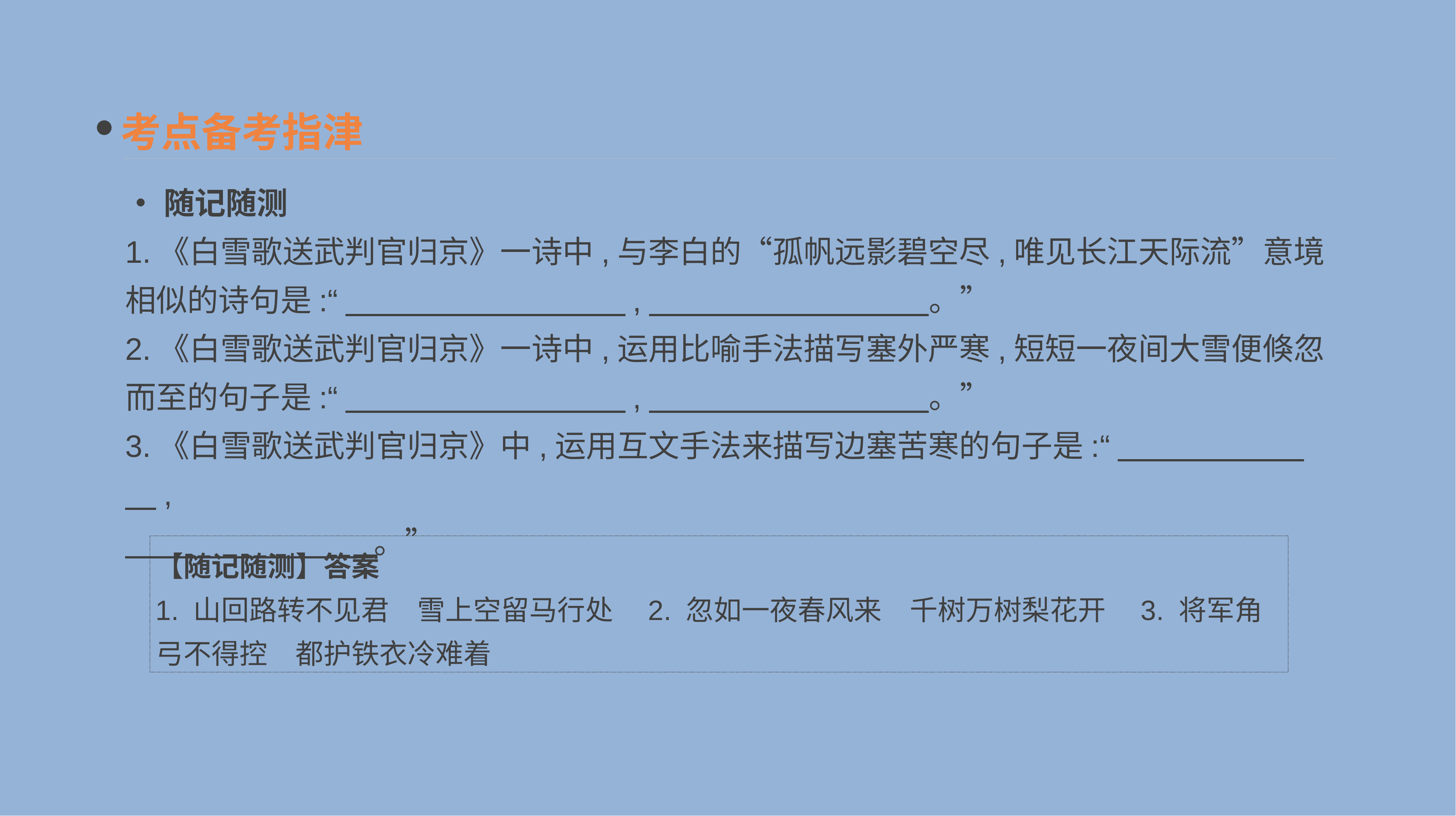

考点备考指津

•随记随测
1.《白雪歌送武判官归京》一诗中,与李白的“孤帆远影碧空尽,唯见长江天际流”意境相似的诗句是:“　　　　　　　　　,　　　　　　　　　。”
2.《白雪歌送武判官归京》一诗中,运用比喻手法描写塞外严寒,短短一夜间大雪便倏忽而至的句子是:“　　　　　　　　　,　　　　　　　　　。”
3.《白雪歌送武判官归京》中,运用互文手法来描写边塞苦寒的句子是:“　　　　　　　,
　　　　　　　　。”
【随记随测】答案
1. 山回路转不见君　雪上空留马行处　2. 忽如一夜春风来　千树万树梨花开　3. 将军角弓不得控　都护铁衣冷难着